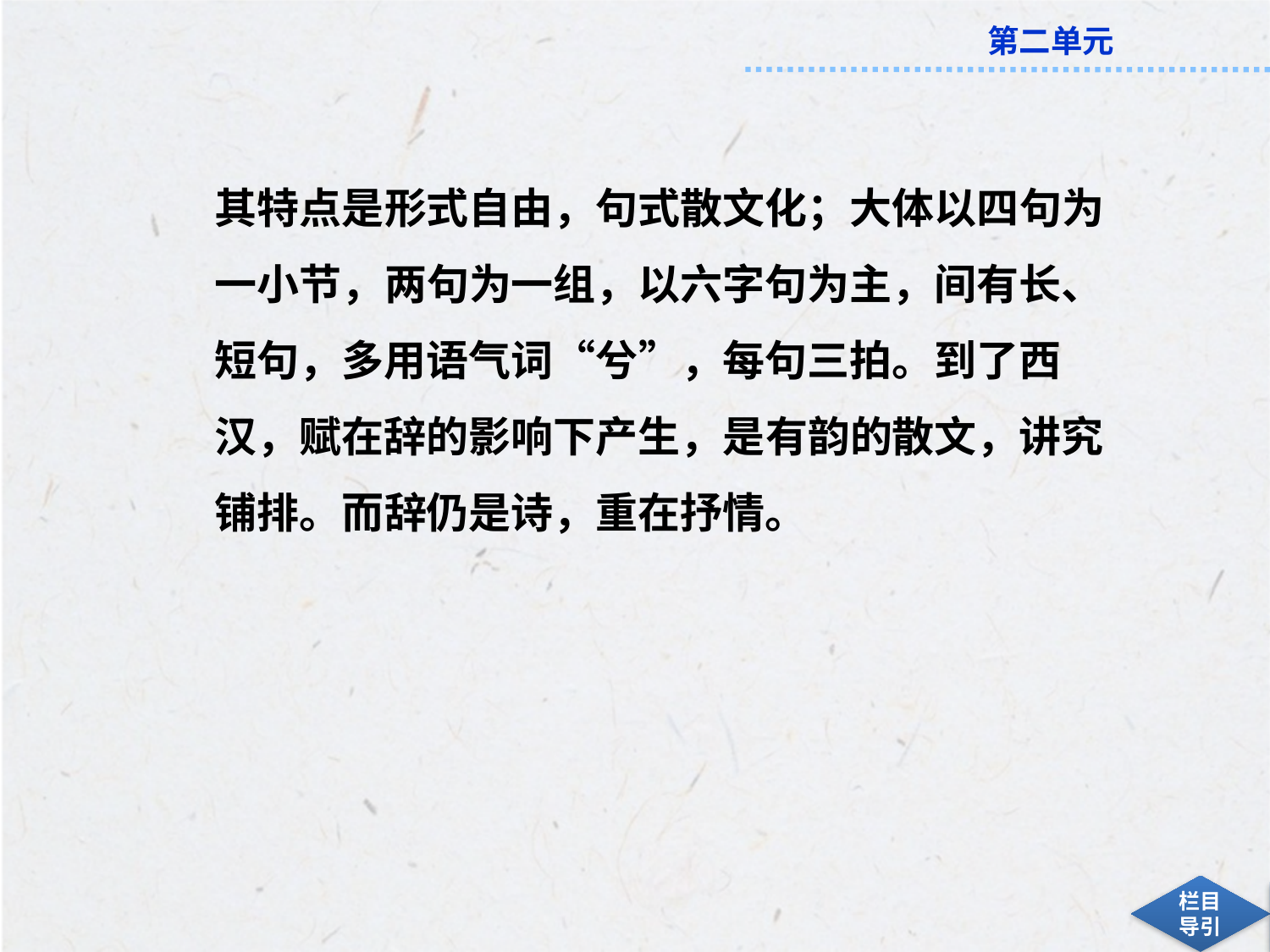

其特点是形式自由，句式散文化；大体以四句为一小节，两句为一组，以六字句为主，间有长、短句，多用语气词“兮”，每句三拍。到了西汉，赋在辞的影响下产生，是有韵的散文，讲究铺排。而辞仍是诗，重在抒情。